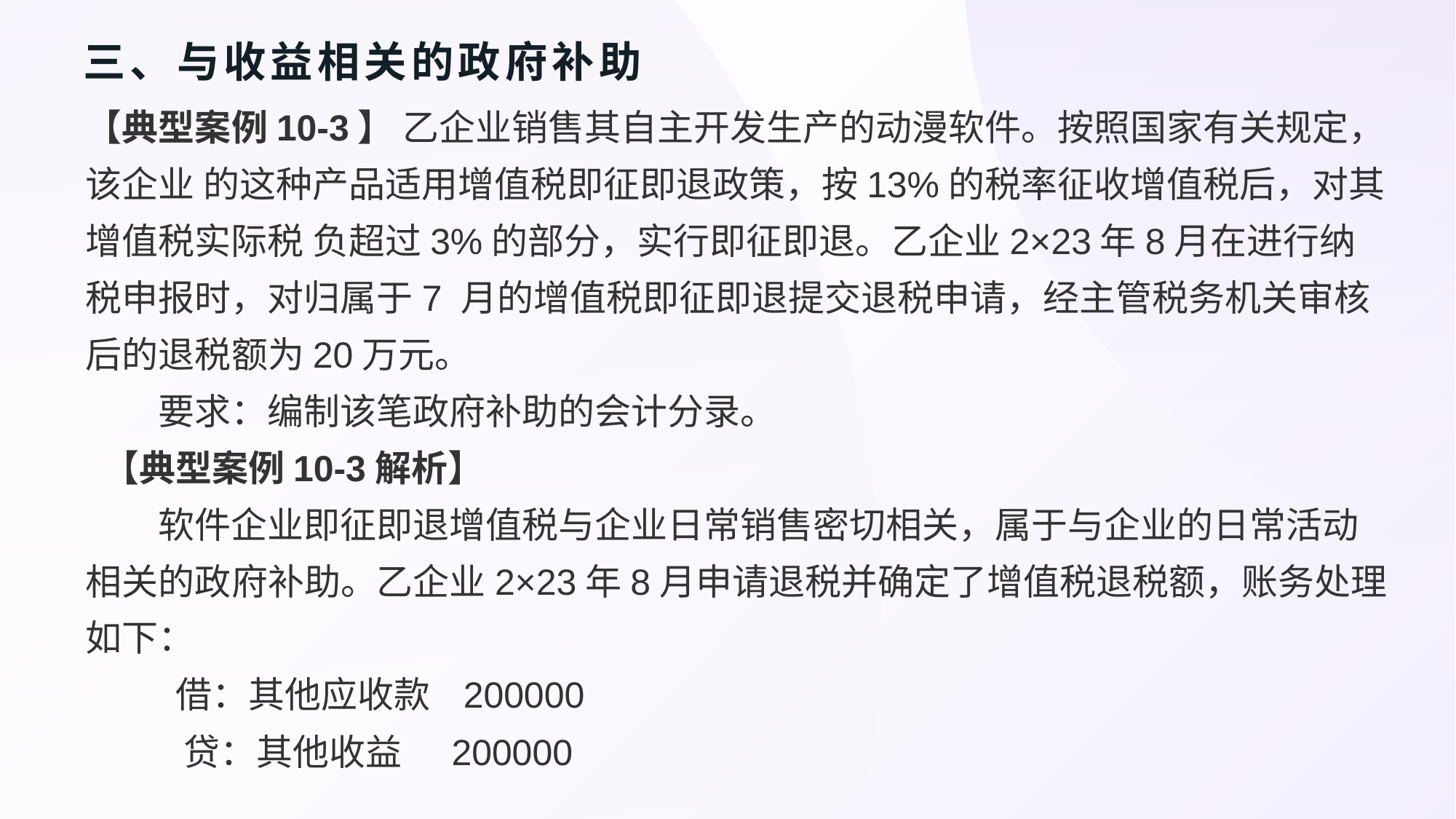

# 三、与收益相关的政府补助
【典型案例10-3】 乙企业销售其自主开发生产的动漫软件。按照国家有关规定，该企业 的这种产品适用增值税即征即退政策，按13%的税率征收增值税后，对其增值税实际税 负超过3%的部分，实行即征即退。乙企业2×23年8月在进行纳税申报时，对归属于7 月的增值税即征即退提交退税申请，经主管税务机关审核后的退税额为20万元。
要求：编制该笔政府补助的会计分录。
 【典型案例10-3解析】
软件企业即征即退增值税与企业日常销售密切相关，属于与企业的日常活动 相关的政府补助。乙企业2×23年8月申请退税并确定了增值税退税额，账务处理如下：
 借：其他应收款   200000
  贷：其他收益     200000